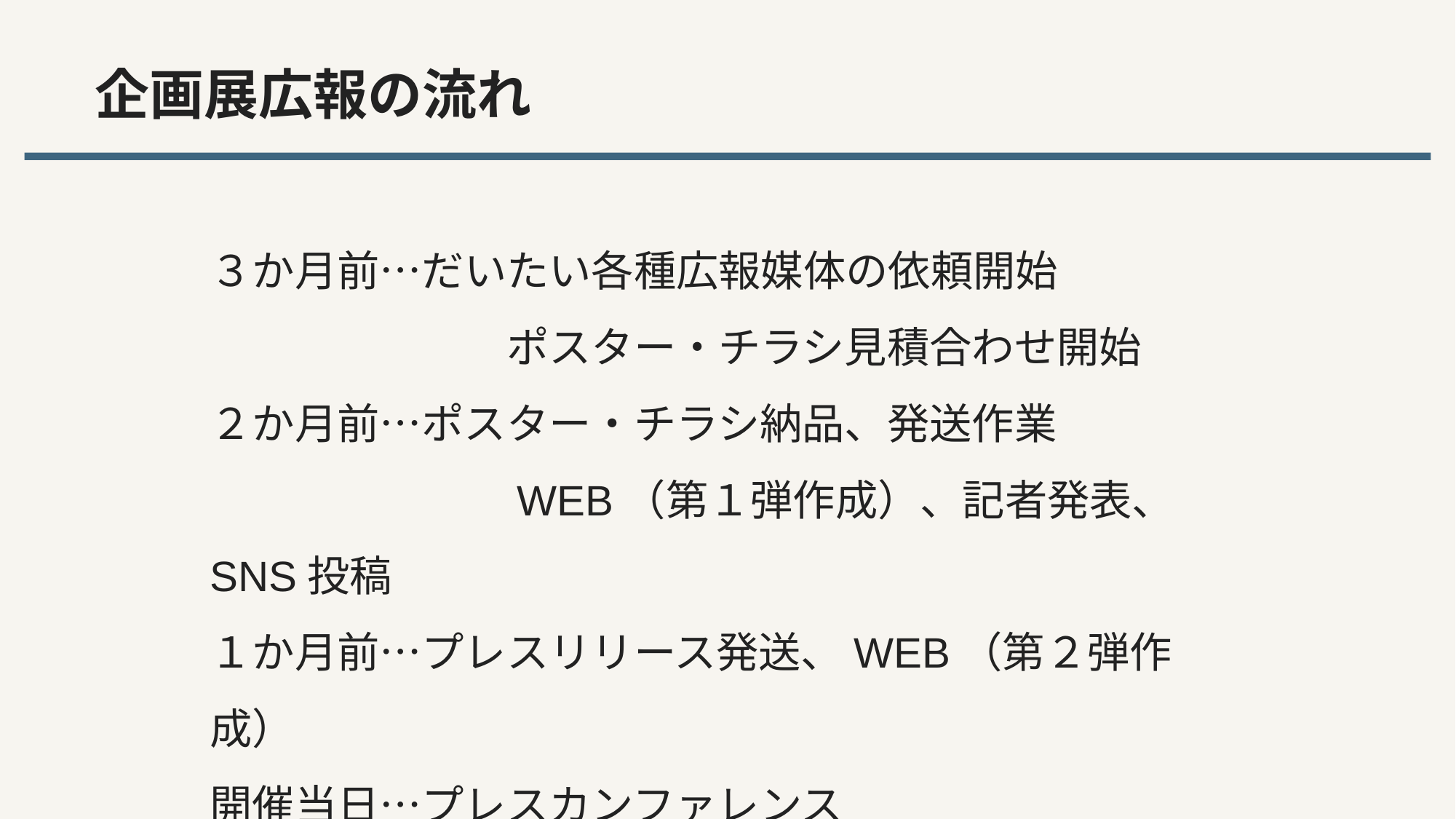

企画展広報の流れ

３か月前…だいたい各種広報媒体の依頼開始
　　　　　　　ポスター・チラシ見積合わせ開始
２か月前…ポスター・チラシ納品、発送作業
　　　　　　　WEB（第１弾作成）、記者発表、SNS投稿
１か月前…プレスリリース発送、WEB（第２弾作成）
開催当日…プレスカンファレンス
閉幕まで…各種広報媒体の依頼、SNS投稿